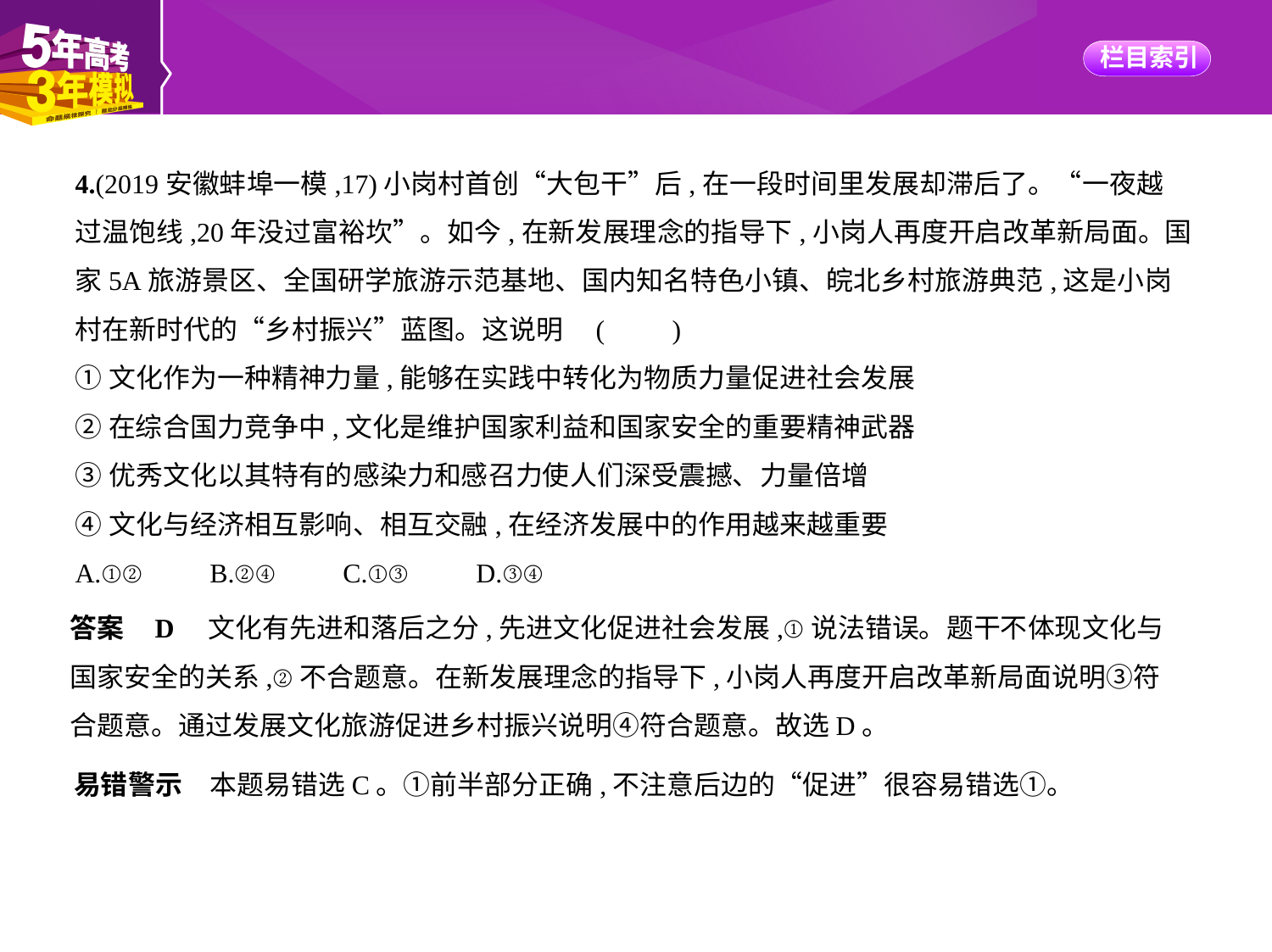

4.(2019安徽蚌埠一模,17)小岗村首创“大包干”后,在一段时间里发展却滞后了。“一夜越
过温饱线,20年没过富裕坎”。如今,在新发展理念的指导下,小岗人再度开启改革新局面。国
家5A旅游景区、全国研学旅游示范基地、国内知名特色小镇、皖北乡村旅游典范,这是小岗
村在新时代的“乡村振兴”蓝图。这说明 (　　)
①文化作为一种精神力量,能够在实践中转化为物质力量促进社会发展
②在综合国力竞争中,文化是维护国家利益和国家安全的重要精神武器
③优秀文化以其特有的感染力和感召力使人们深受震撼、力量倍增
④文化与经济相互影响、相互交融,在经济发展中的作用越来越重要
A.①②　　B.②④　　C.①③　　D.③④
答案    D　文化有先进和落后之分,先进文化促进社会发展,①说法错误。题干不体现文化与
国家安全的关系,②不合题意。在新发展理念的指导下,小岗人再度开启改革新局面说明③符
合题意。通过发展文化旅游促进乡村振兴说明④符合题意。故选D。
易错警示　本题易错选C。①前半部分正确,不注意后边的“促进”很容易错选①。